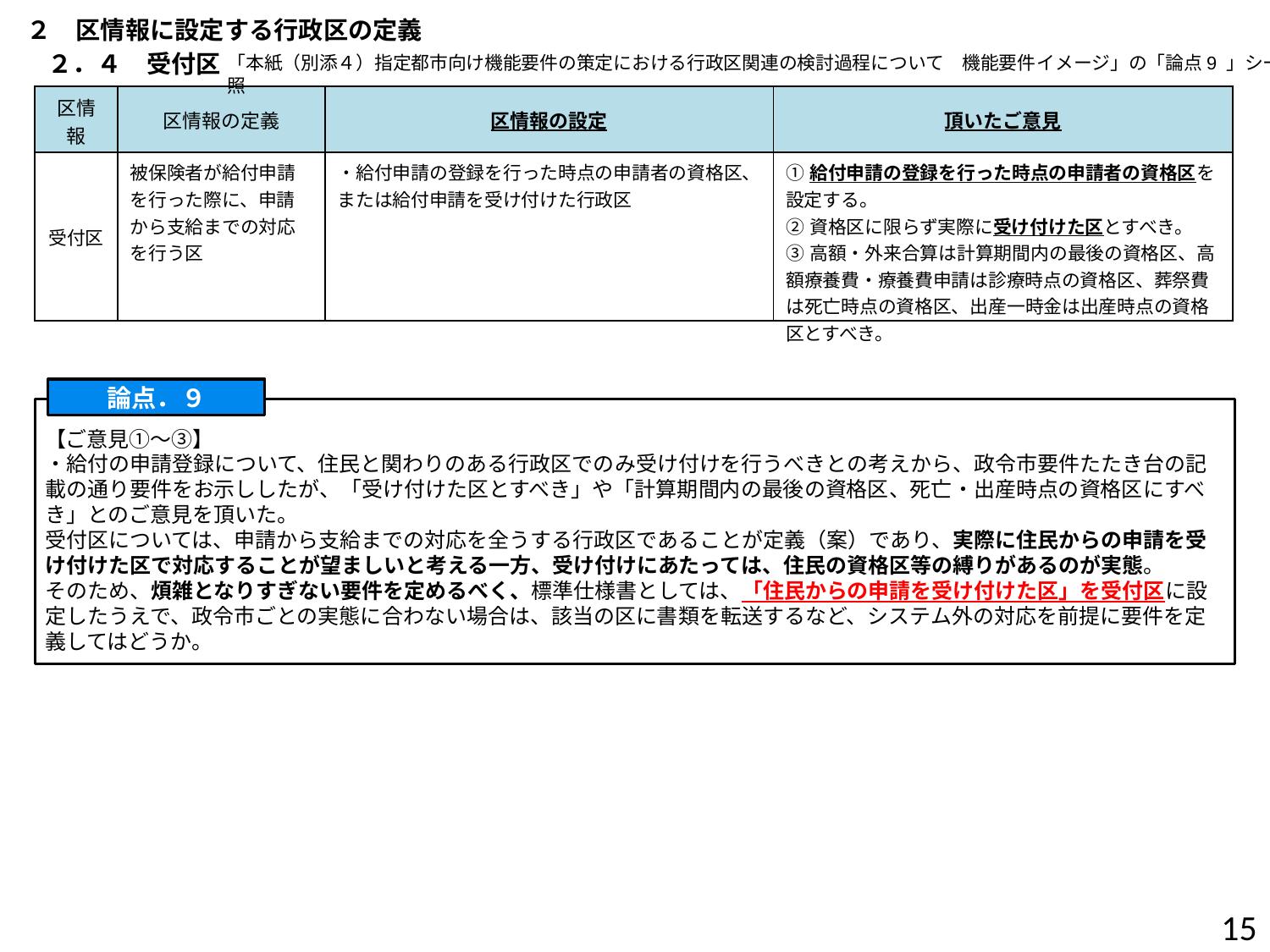

２　区情報に設定する行政区の定義
２．４　受付区
「本紙（別添４）指定都市向け機能要件の策定における行政区関連の検討過程について　機能要件イメージ」の「論点9 」シートを参照
| 区情報 | 区情報の定義 | 区情報の設定 | 頂いたご意見 |
| --- | --- | --- | --- |
| 受付区 | 被保険者が給付申請を行った際に、申請から支給までの対応を行う区 | ・給付申請の登録を行った時点の申請者の資格区、または給付申請を受け付けた行政区 | ①給付申請の登録を行った時点の申請者の資格区を設定する。 ②資格区に限らず実際に受け付けた区とすべき。 ③高額・外来合算は計算期間内の最後の資格区、高額療養費・療養費申請は診療時点の資格区、葬祭費は死亡時点の資格区、出産一時金は出産時点の資格区とすべき。 |
論点．９

【ご意見①～③】
・給付の申請登録について、住民と関わりのある行政区でのみ受け付けを行うべきとの考えから、政令市要件たたき台の記載の通り要件をお示ししたが、「受け付けた区とすべき」や「計算期間内の最後の資格区、死亡・出産時点の資格区にすべき」とのご意見を頂いた。
受付区については、申請から支給までの対応を全うする行政区であることが定義（案）であり、実際に住民からの申請を受け付けた区で対応することが望ましいと考える一方、受け付けにあたっては、住民の資格区等の縛りがあるのが実態。
そのため、煩雑となりすぎない要件を定めるべく、標準仕様書としては、「住民からの申請を受け付けた区」を受付区に設定したうえで、政令市ごとの実態に合わない場合は、該当の区に書類を転送するなど、システム外の対応を前提に要件を定義してはどうか。
15